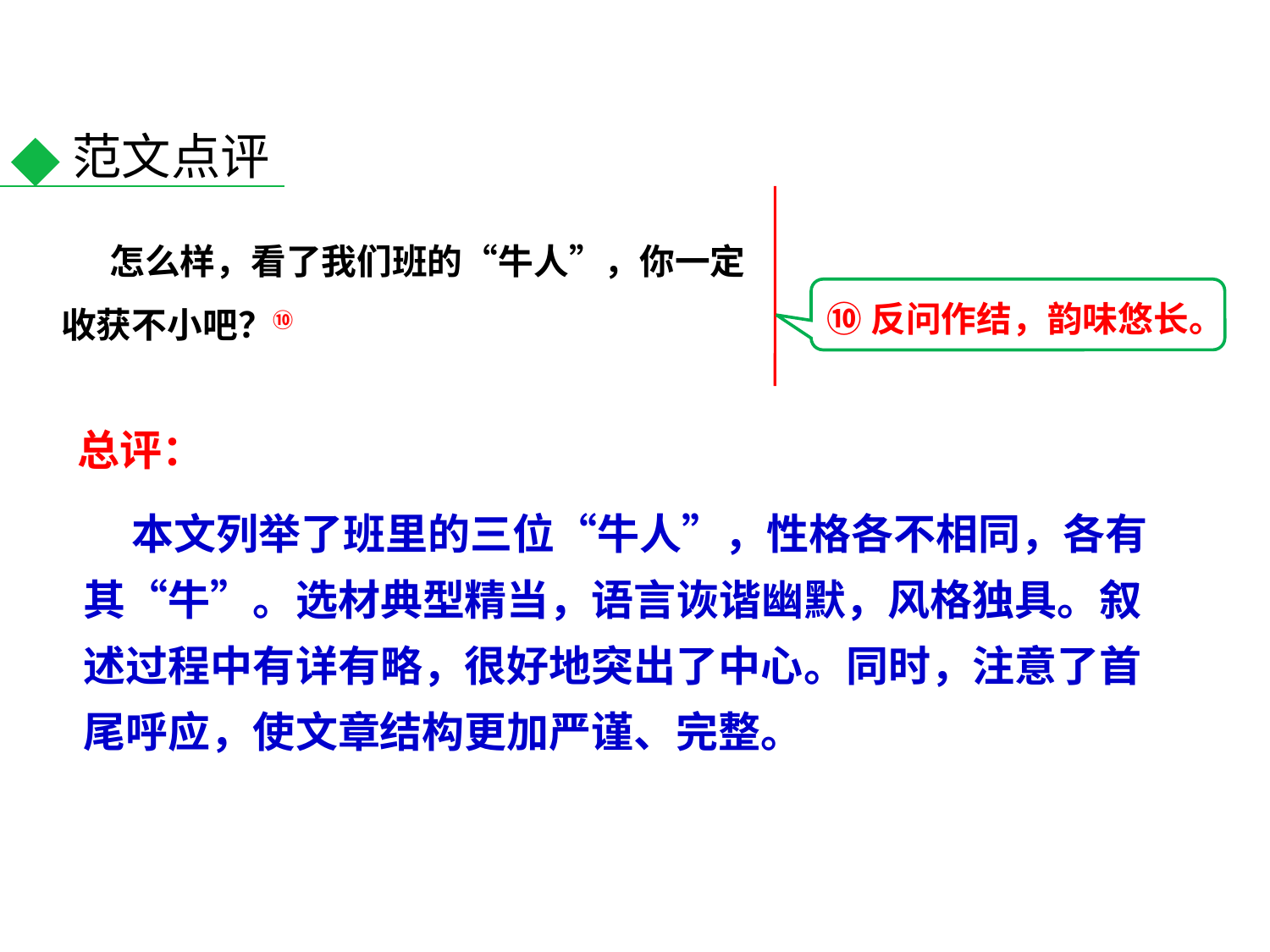

范文点评

     怎么样，看了我们班的“牛人”，你一定收获不小吧？⑩
⑩反问作结，韵味悠长。
总评：
    本文列举了班里的三位“牛人”，性格各不相同，各有其“牛”。选材典型精当，语言诙谐幽默，风格独具。叙述过程中有详有略，很好地突出了中心。同时，注意了首尾呼应，使文章结构更加严谨、完整。